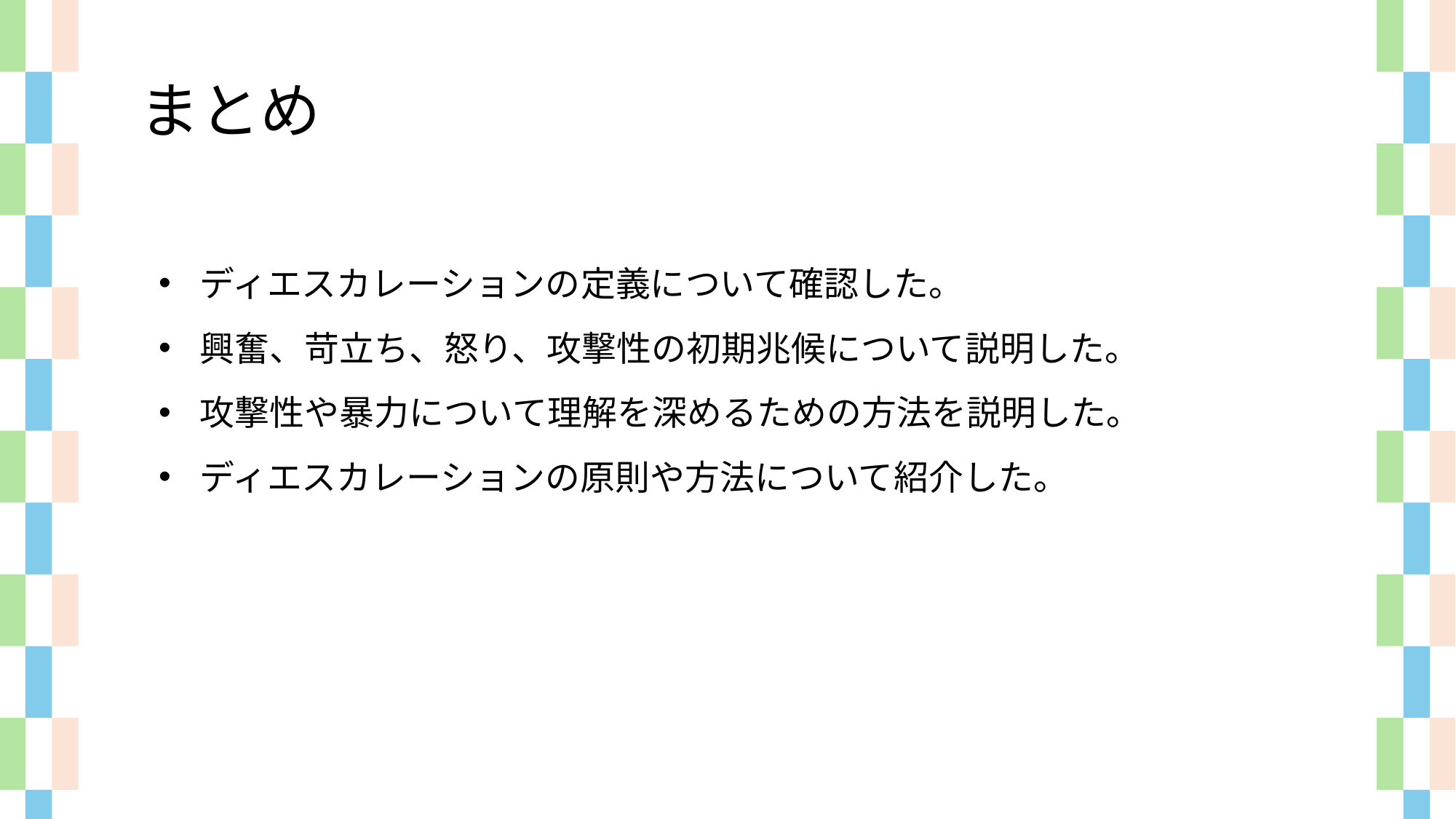

まとめ
ディエスカレーションの定義について確認した。
興奮、苛立ち、怒り、攻撃性の初期兆候について説明した。
攻撃性や暴力について理解を深めるための方法を説明した。
ディエスカレーションの原則や方法について紹介した。